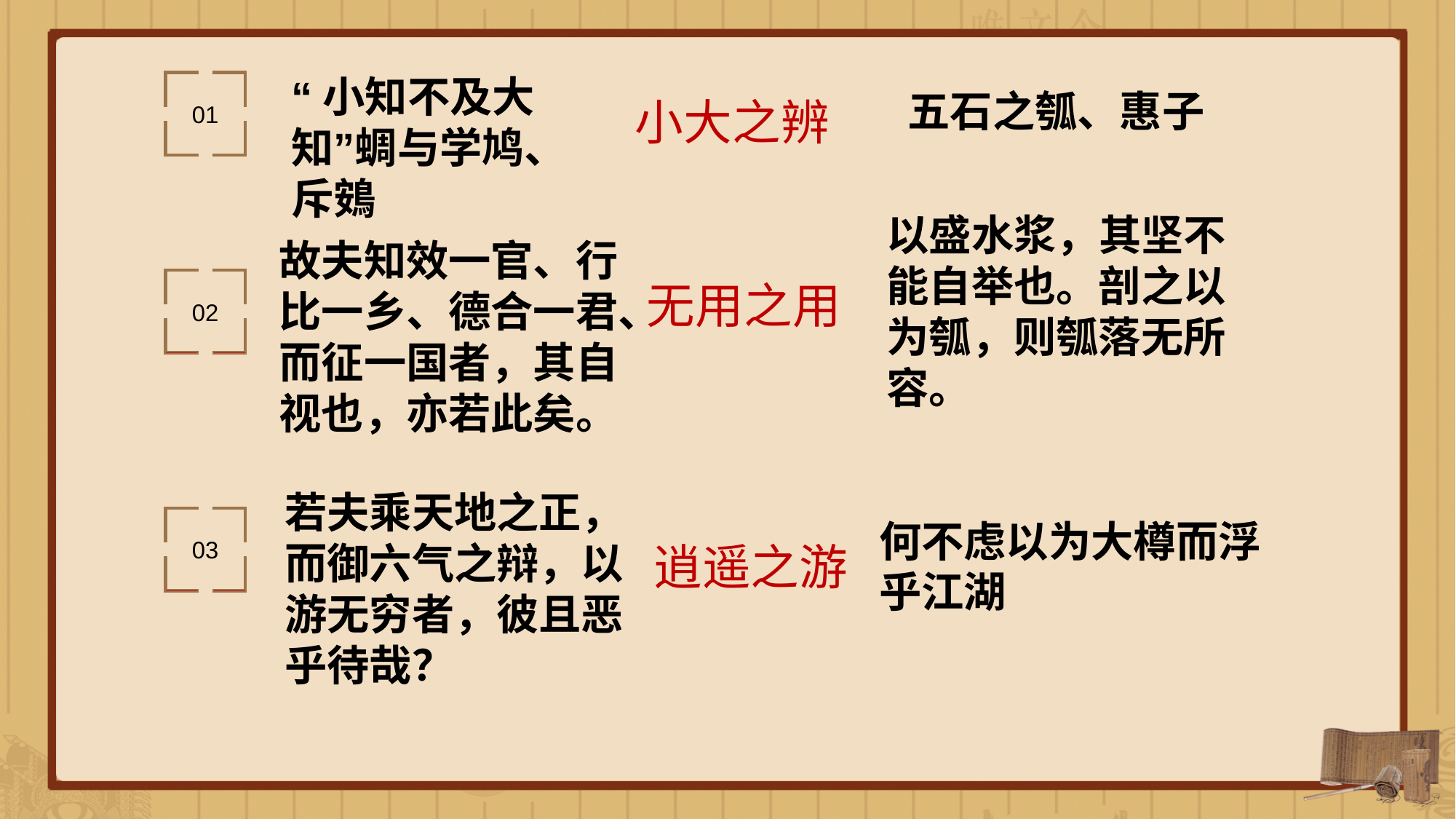

“小知不及大知”蜩与学鸠、斥鴳

五石之瓠、惠子
01
小大之辨
以盛水浆，其坚不能自举也。剖之以为瓠，则瓠落无所容。
故夫知效一官、行比一乡、德合一君、而征一国者，其自视也，亦若此矣。

无用之用
02
若夫乘天地之正，而御六气之辩，以游无穷者，彼且恶乎待哉？

何不虑以为大樽而浮乎江湖
03
逍遥之游